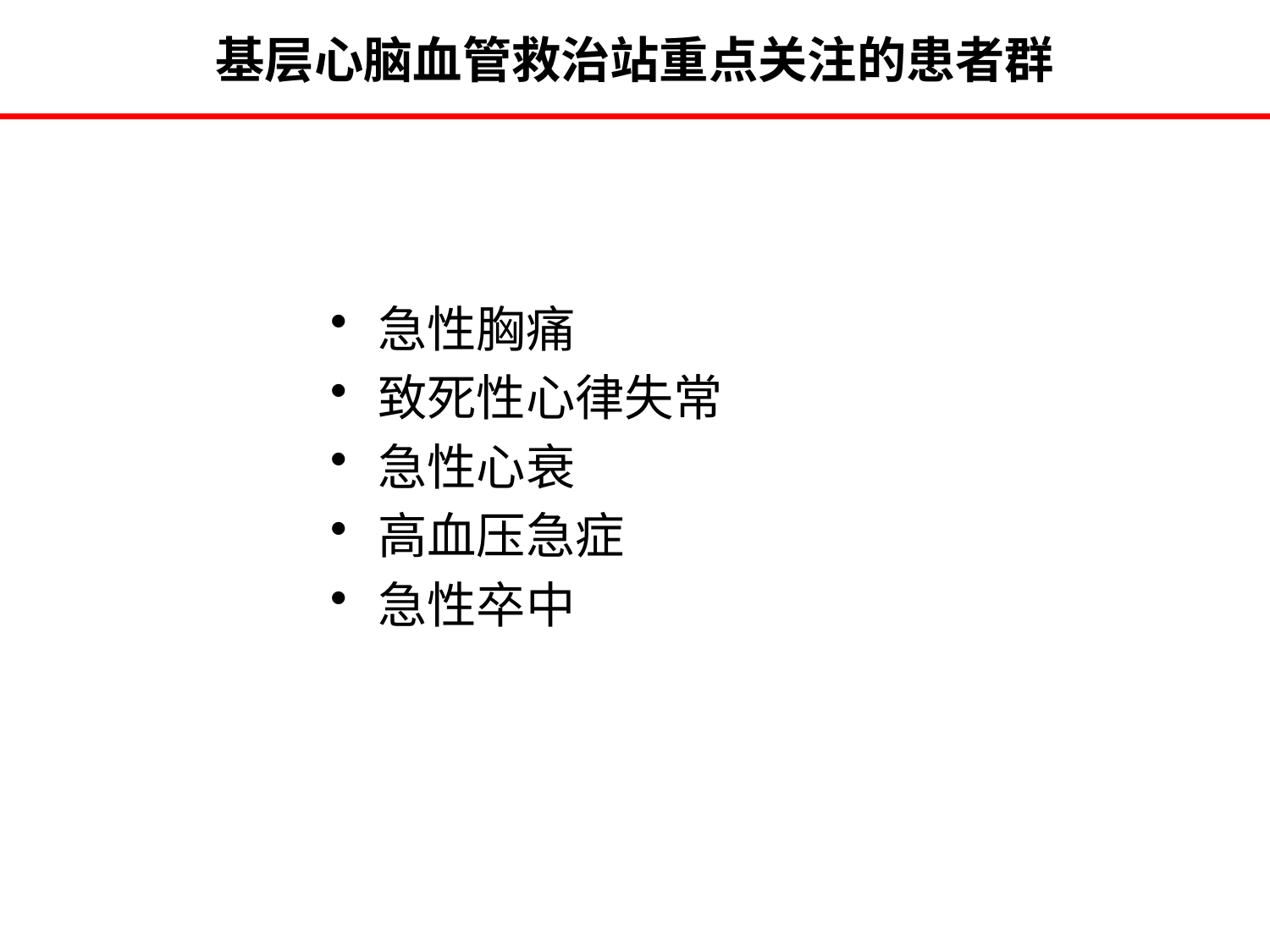

# 基层心脑血管救治站重点关注的患者群

急性胸痛
致死性心律失常
急性心衰
高血压急症
急性卒中